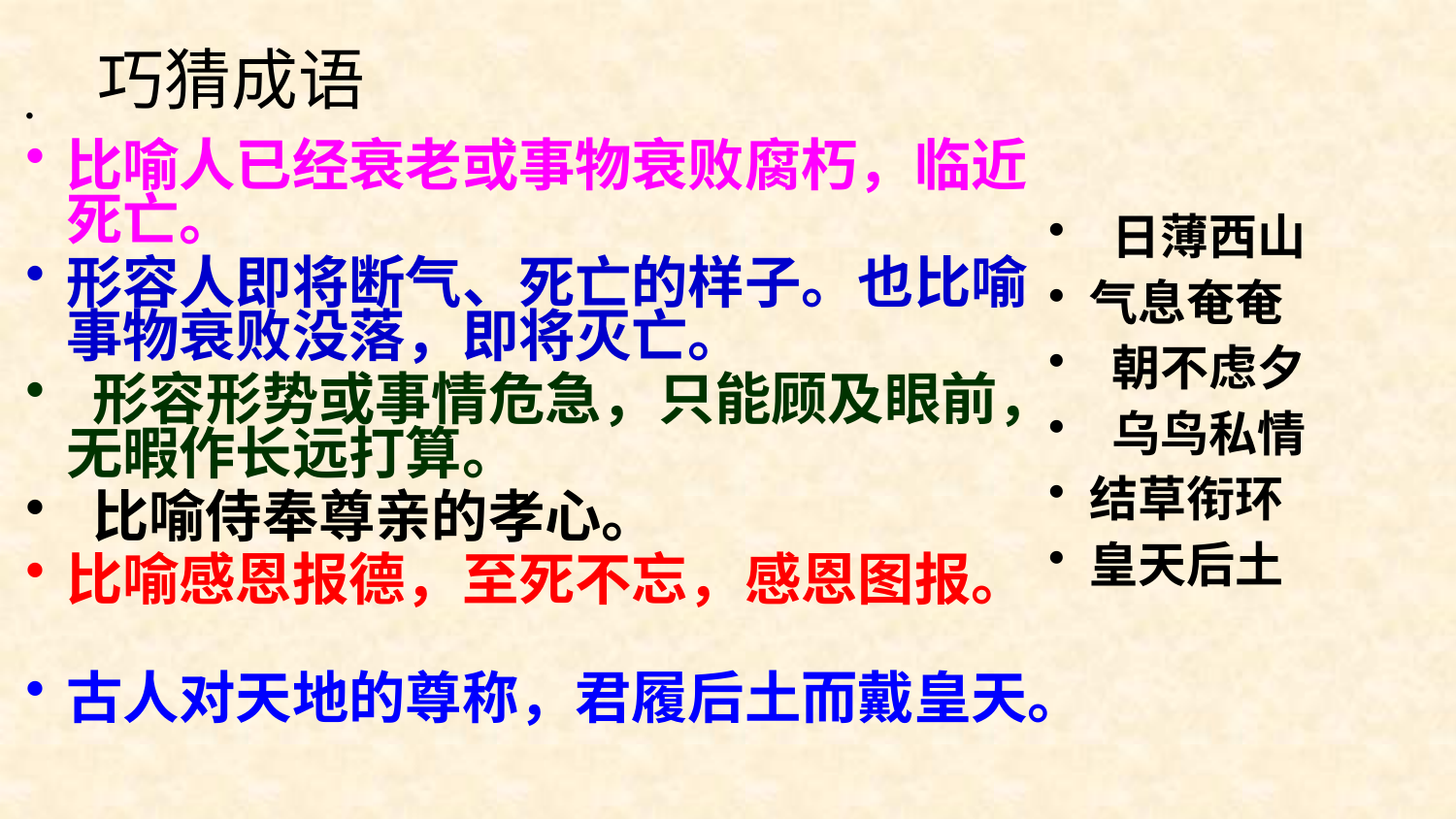

# 巧猜成语

比喻人已经衰老或事物衰败腐朽，临近死亡。
形容人即将断气、死亡的样子。也比喻事物衰败没落，即将灭亡。
 形容形势或事情危急，只能顾及眼前，无暇作长远打算。
 比喻侍奉尊亲的孝心。
比喻感恩报德，至死不忘，感恩图报。
古人对天地的尊称，君履后土而戴皇天。
 日薄西山
气息奄奄
 朝不虑夕
 乌鸟私情
结草衔环
皇天后土